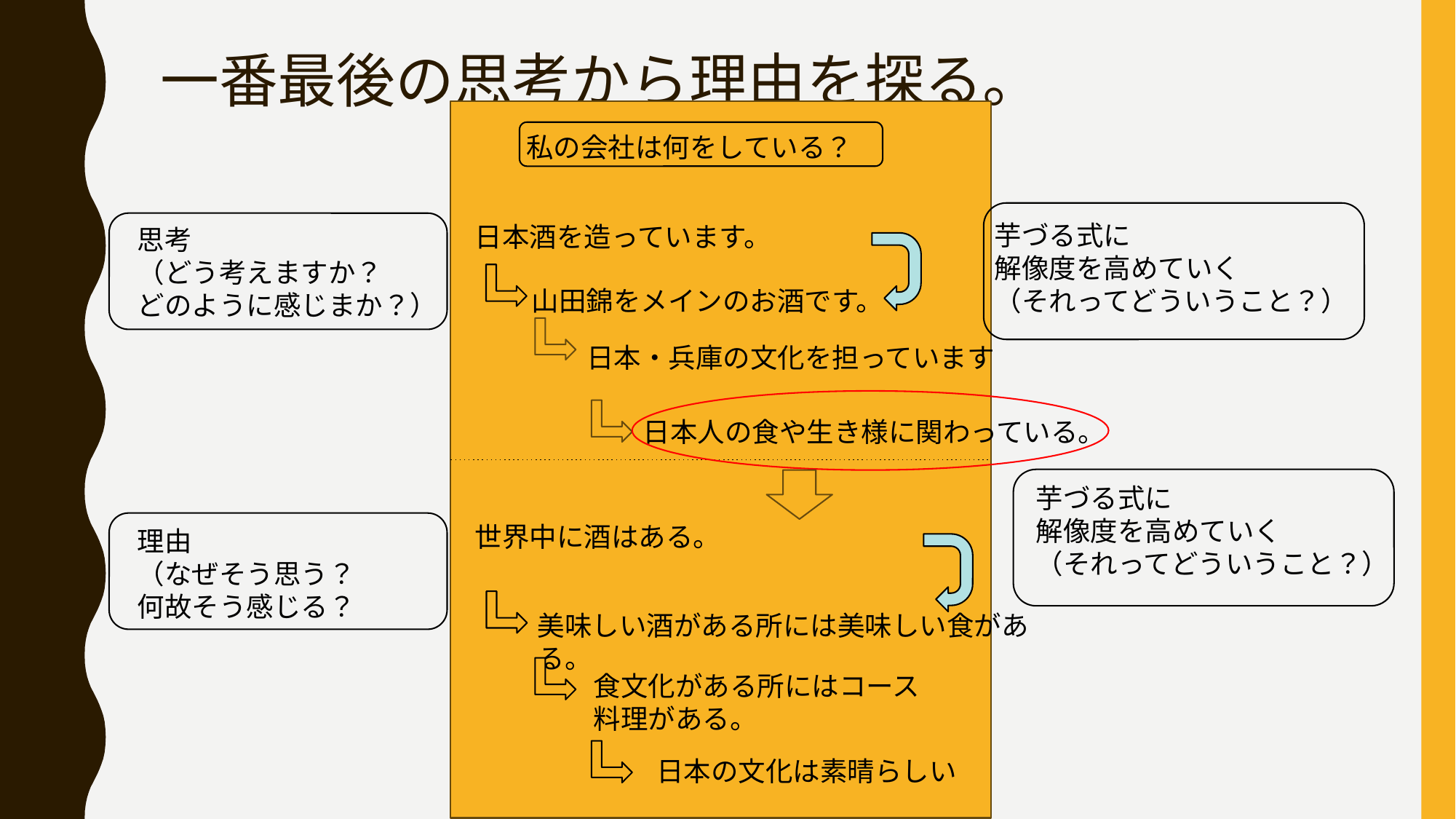

# 一番最後の思考から理由を探る。

私の会社は何をしている？

芋づる式に
解像度を高めていく
（それってどういうこと？）
日本酒を造っています。
思考
（どう考えますか？
どのように感じまか？）

山田錦をメインのお酒です。

日本・兵庫の文化を担っています

日本人の食や生き様に関わっている。

芋づる式に
解像度を高めていく
（それってどういうこと？）

世界中に酒はある。
理由
（なぜそう思う？
何故そう感じる？

美味しい酒がある所には美味しい食がある。

食文化がある所にはコース料理がある。

日本の文化は素晴らしい